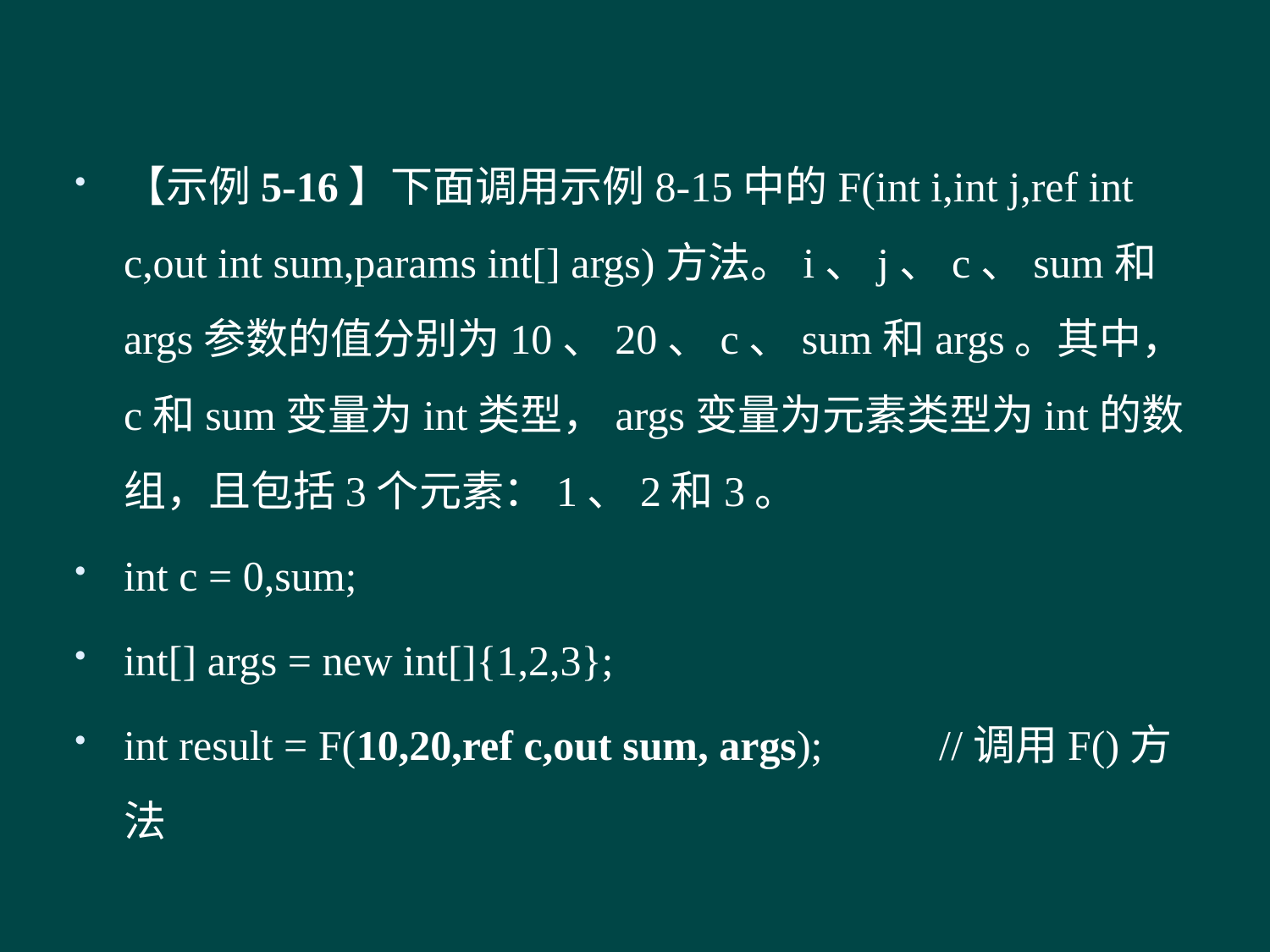

#
【示例5-16】下面调用示例8-15中的F(int i,int j,ref int c,out int sum,params int[] args)方法。i、j、c、sum和args参数的值分别为10、20、c、sum和args。其中，c和sum变量为int类型，args变量为元素类型为int的数组，且包括3个元素：1、2和3。
int c = 0,sum;
int[] args = new int[]{1,2,3};
int result = F(10,20,ref c,out sum, args);           //调用F()方法